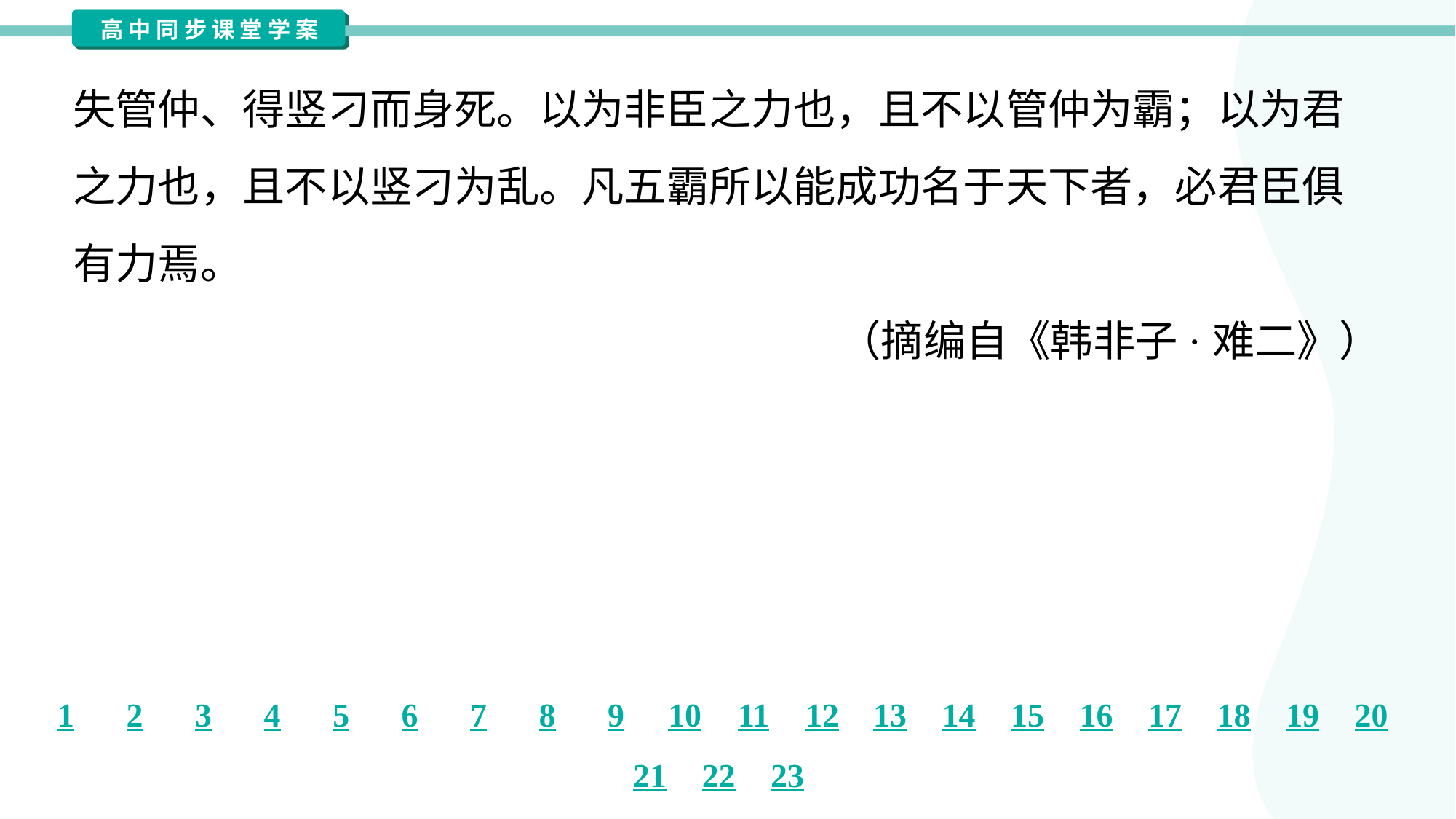

失管仲、得竖刁而身死。以为非臣之力也，且不以管仲为霸；以为君
之力也，且不以竖刁为乱。凡五霸所以能成功名于天下者，必君臣俱
有力焉。
（摘编自《韩非子·难二》）